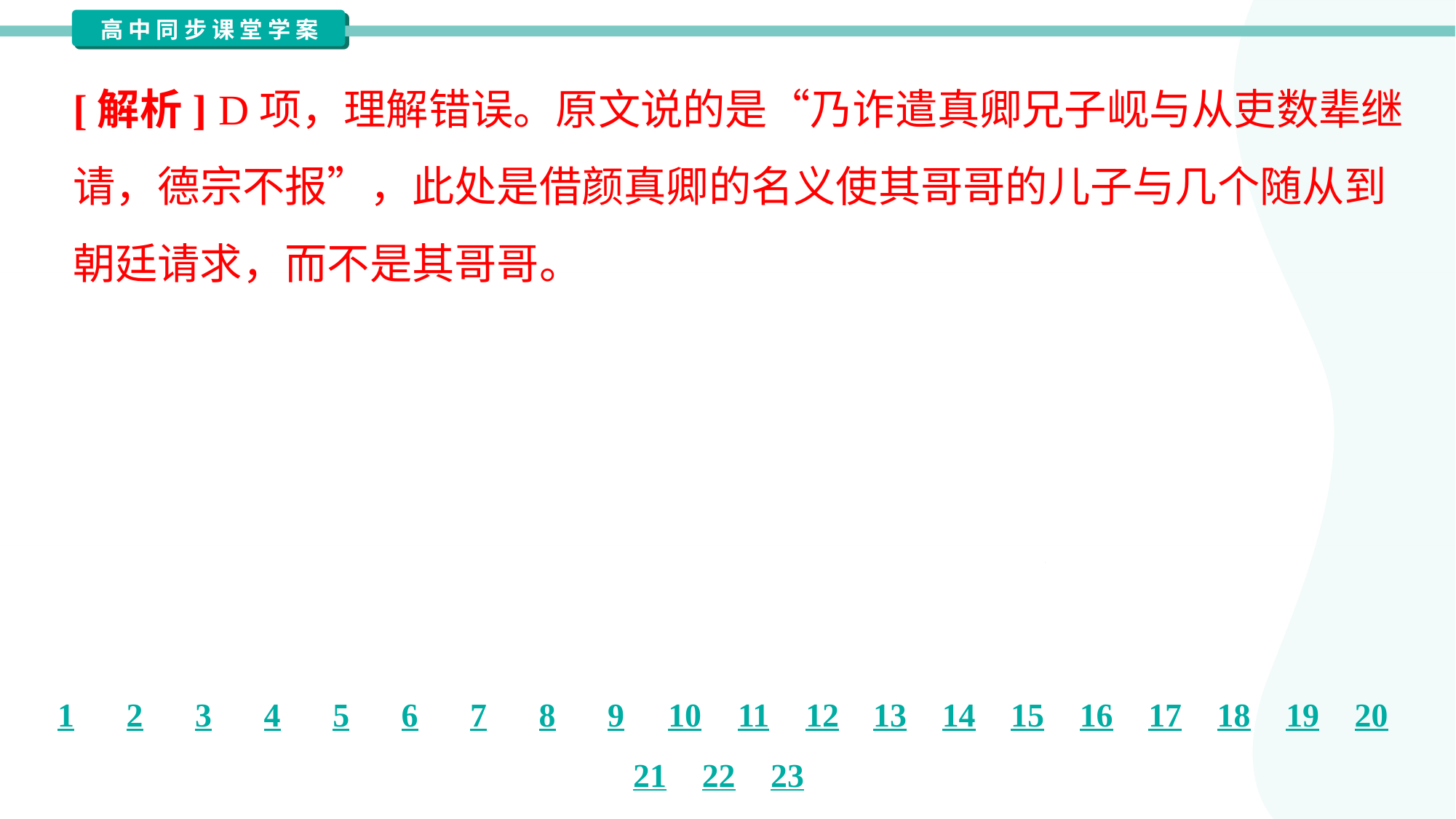

[解析] D项，理解错误。原文说的是“乃诈遣真卿兄子岘与从吏数辈继
请，德宗不报”，此处是借颜真卿的名义使其哥哥的儿子与几个随从到
朝廷请求，而不是其哥哥。